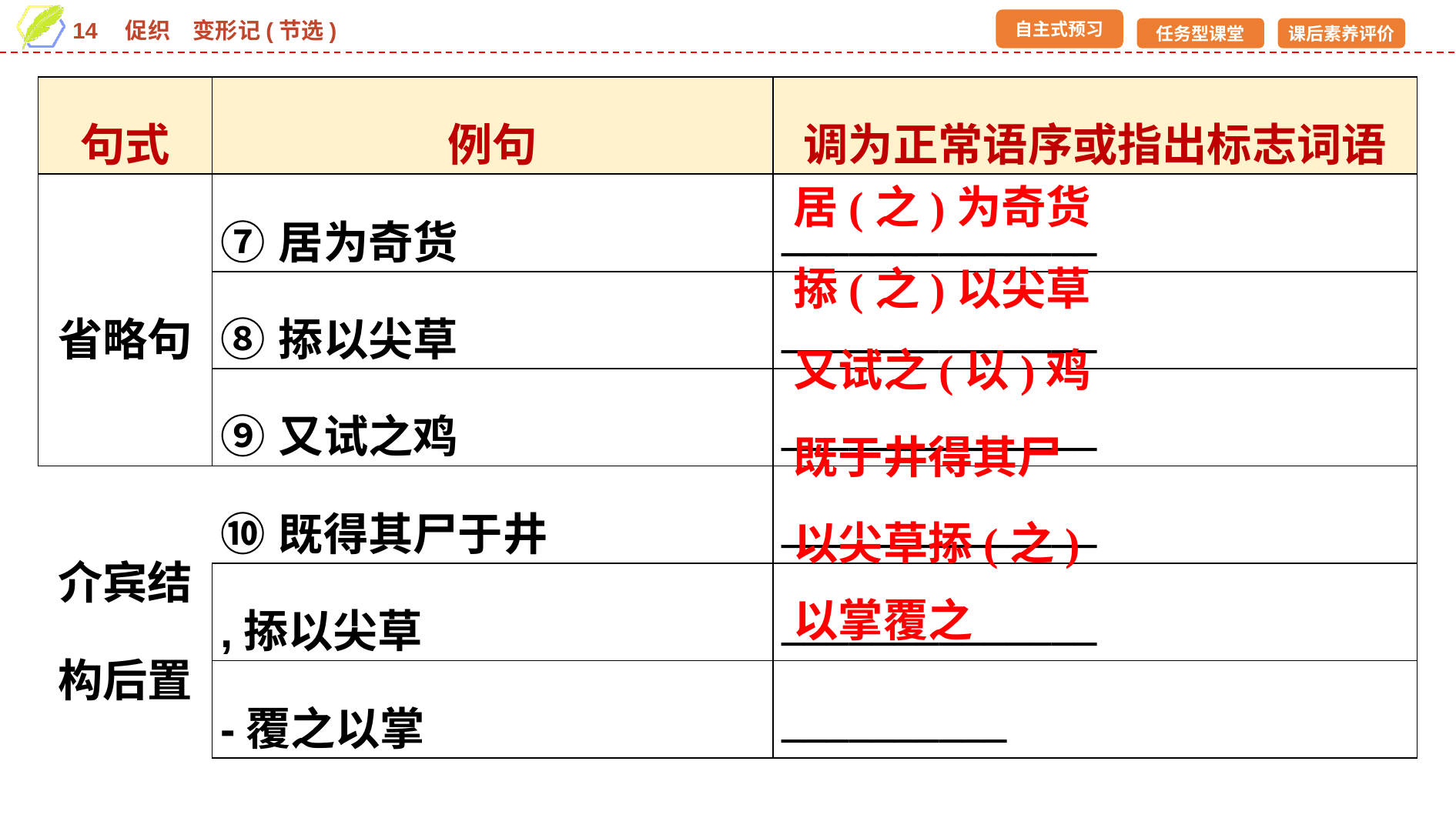

| 句式 | 例句 | 调为正常语序或指出标志词语 |
| --- | --- | --- |
| 省略句 | ⑦居为奇货 | \_\_\_\_\_\_\_\_\_\_\_\_\_\_ |
|  | ⑧掭以尖草 | \_\_\_\_\_\_\_\_\_\_\_\_\_\_ |
|  | ⑨又试之鸡 | \_\_\_\_\_\_\_\_\_\_\_\_\_\_ |
| 介宾结 构后置 | ⑩既得其尸于井 | \_\_\_\_\_\_\_\_\_\_\_\_\_\_ |
|  | ,掭以尖草 | \_\_\_\_\_\_\_\_\_\_\_\_\_\_ |
|  | -覆之以掌 | \_\_\_\_\_\_\_\_\_\_ |
居(之)为奇货
掭(之)以尖草
又试之(以)鸡
既于井得其尸
以尖草掭(之)
以掌覆之